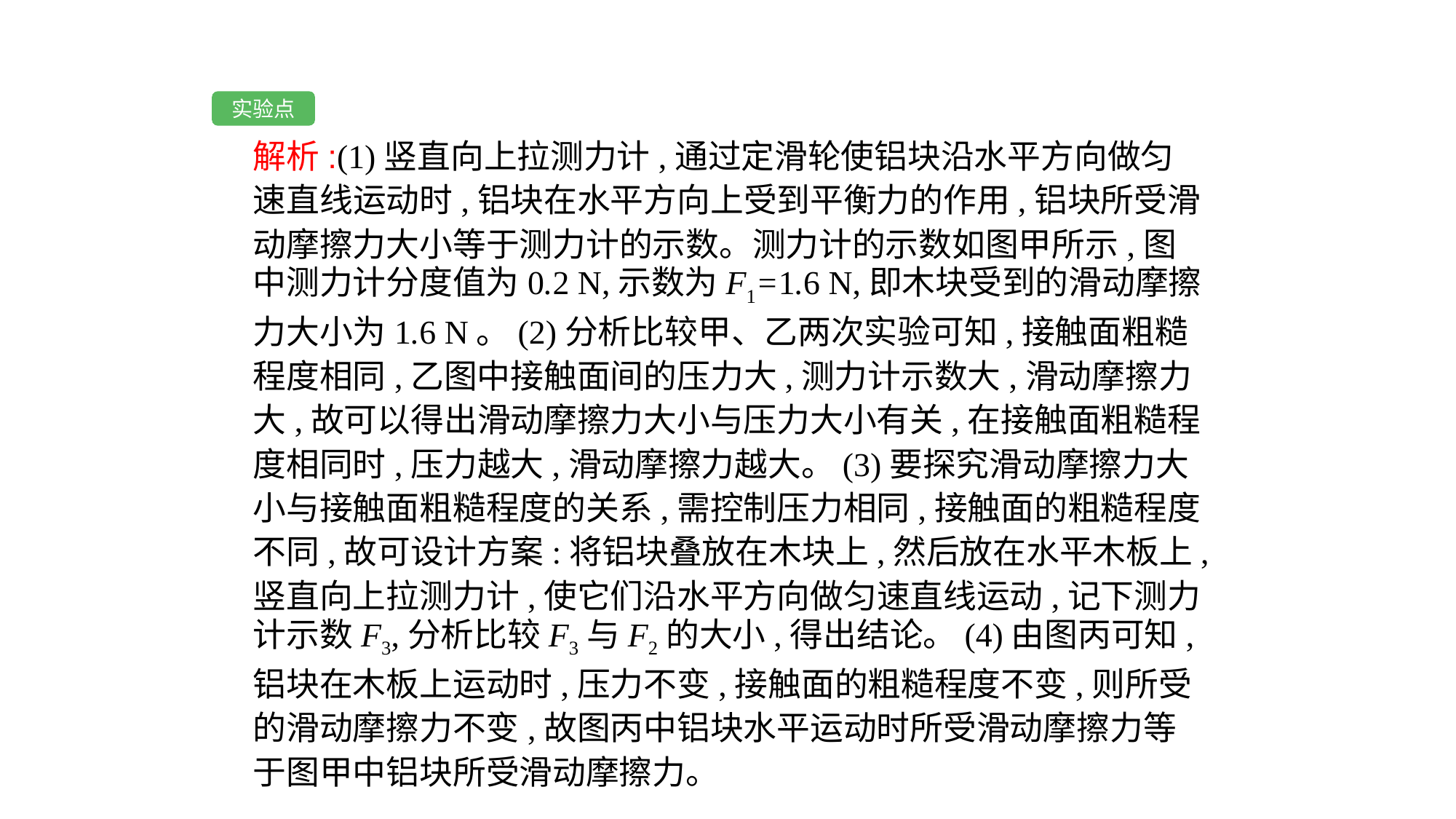

实验点
解析:(1)竖直向上拉测力计,通过定滑轮使铝块沿水平方向做匀速直线运动时,铝块在水平方向上受到平衡力的作用,铝块所受滑动摩擦力大小等于测力计的示数。测力计的示数如图甲所示,图中测力计分度值为0.2 N,示数为F1=1.6 N,即木块受到的滑动摩擦力大小为1.6 N。(2)分析比较甲、乙两次实验可知,接触面粗糙程度相同,乙图中接触面间的压力大,测力计示数大,滑动摩擦力大,故可以得出滑动摩擦力大小与压力大小有关,在接触面粗糙程度相同时,压力越大,滑动摩擦力越大。(3)要探究滑动摩擦力大小与接触面粗糙程度的关系,需控制压力相同,接触面的粗糙程度不同,故可设计方案:将铝块叠放在木块上,然后放在水平木板上,竖直向上拉测力计,使它们沿水平方向做匀速直线运动,记下测力计示数F3,分析比较F3与F2的大小,得出结论。(4)由图丙可知,铝块在木板上运动时,压力不变,接触面的粗糙程度不变,则所受的滑动摩擦力不变,故图丙中铝块水平运动时所受滑动摩擦力等于图甲中铝块所受滑动摩擦力。